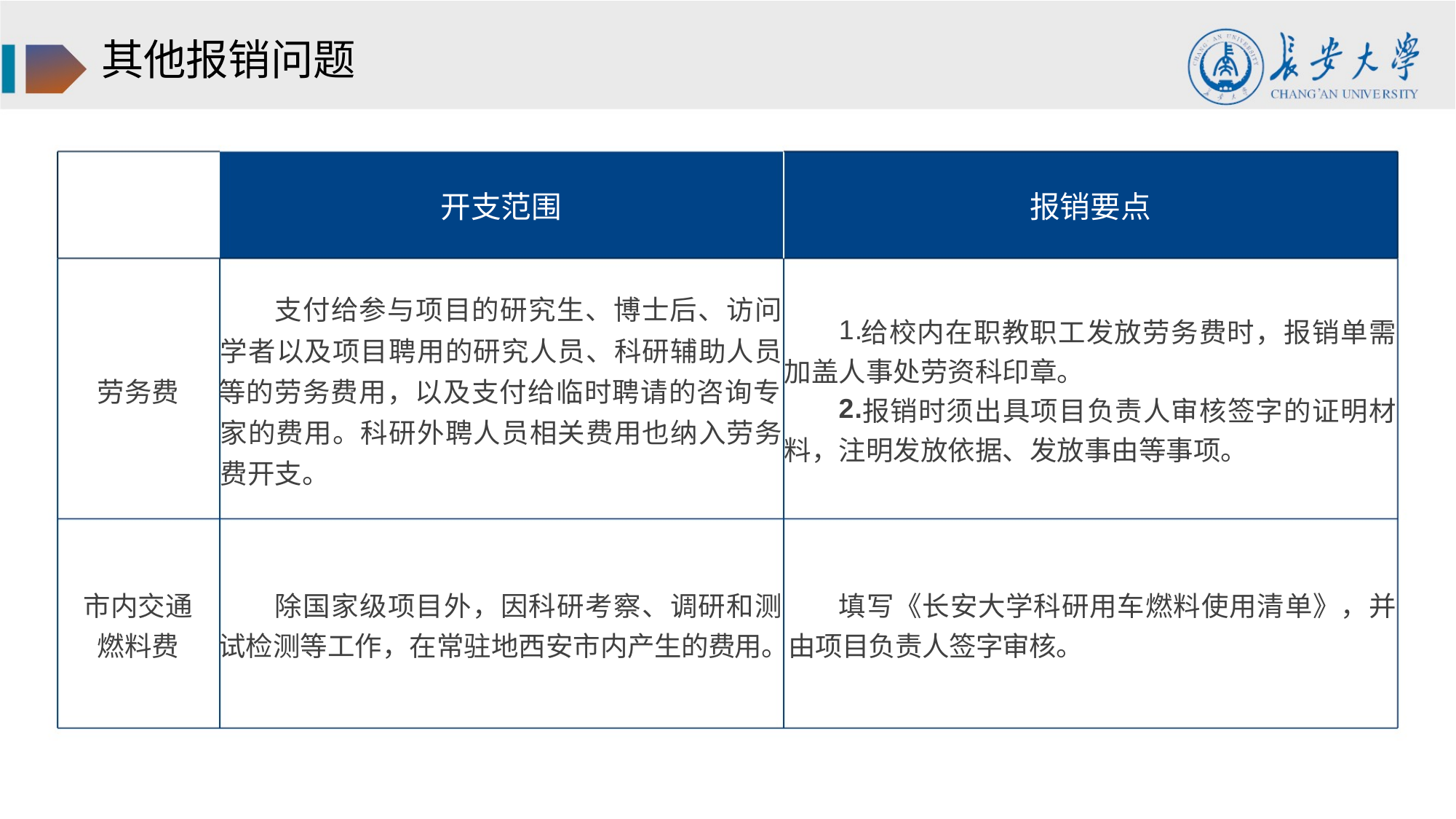

其他报销问题
开支范围
报销要点
支付给参与项目的研究生、博士后、访问
学者以及项目聘用的研究人员、科研辅助人员
劳务费 等的劳务费用，以及支付给临时聘请的咨询专
家的费用。科研外聘人员相关费用也纳入劳务
费开支。
1.
给校内在职教职工发放劳务费时，报销单需
加盖人事处劳资科印章。
2.
报销时须出具项目负责人审核签字的证明材
料，注明发放依据、发放事由等事项。
市内交通
除国家级项目外，因科研考察、调研和测
填写《长安大学科研用车燃料使用清单》，并
燃料费 试检测等工作，在常驻地西安市内产生的费用。由项目负责人签字审核。